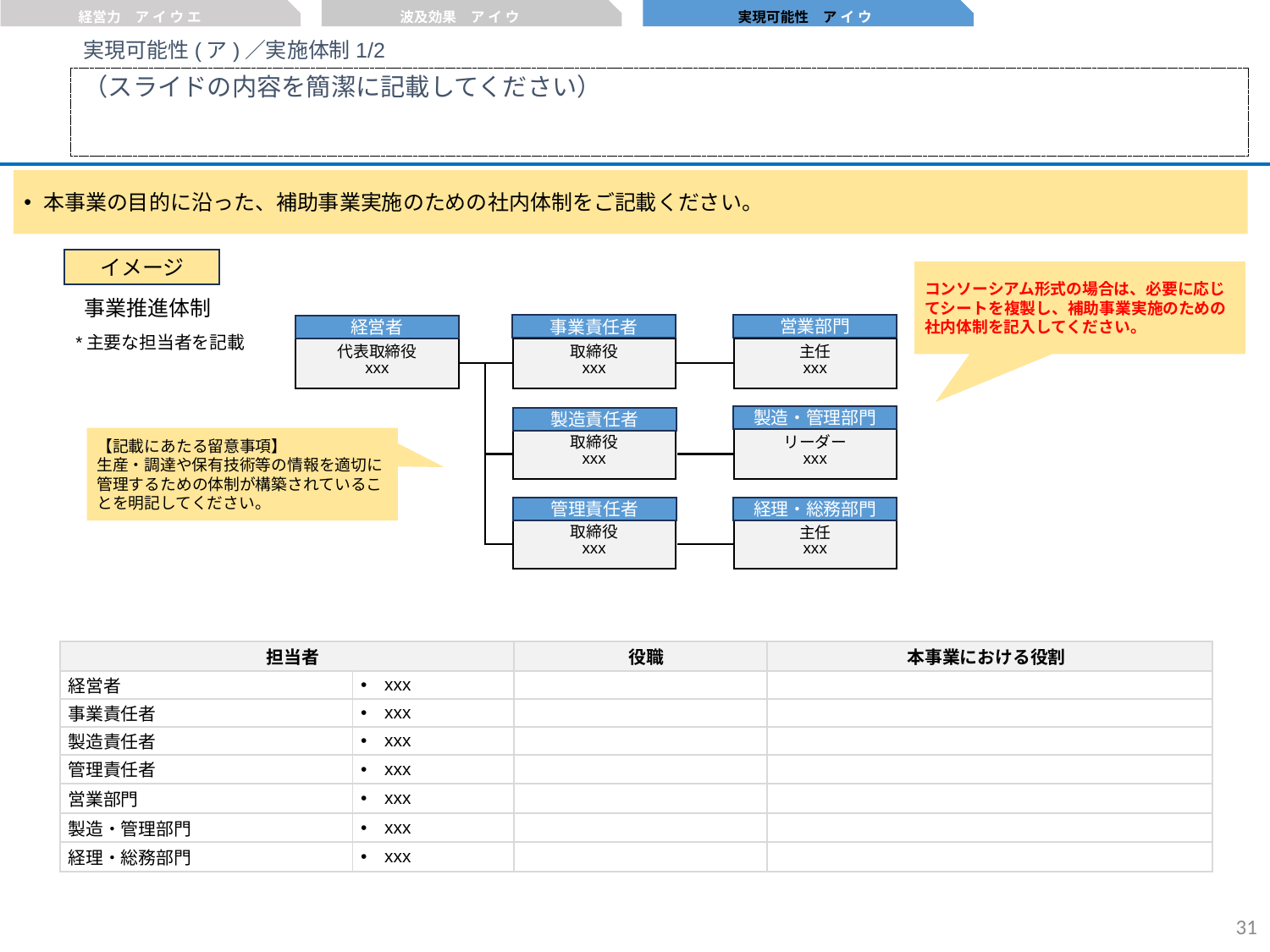

経営力　ア イ ウ エ
波及効果　ア イ ウ
実現可能性　ア イ ウ
実現可能性(ア)／実施体制1/2
（スライドの内容を簡潔に記載してください）
本事業の目的に沿った、補助事業実施のための社内体制をご記載ください。
イメージ
コンソーシアム形式の場合は、必要に応じてシートを複製し、補助事業実施のための社内体制を記入してください。
事業推進体制
営業部門
事業責任者
経営者
*主要な担当者を記載

代表取締役
xxx
取締役
xxx
主任
xxx

製造・管理部門
製造責任者
【記載にあたる留意事項】
生産・調達や保有技術等の情報を適切に管理するための体制が構築されていることを明記してください。
取締役
xxx
リーダー
xxx

管理責任者
経理・総務部門
取締役
xxx
主任
xxx

| 担当者 | 担当者 | 役職 | 本事業における役割 |
| --- | --- | --- | --- |
| 経営者 | xxx |  |  |
| 事業責任者 | xxx |  |  |
| 製造責任者 | xxx |  |  |
| 管理責任者 | xxx |  |  |
| 営業部門 | xxx |  |  |
| 製造・管理部門 | xxx |  |  |
| 経理・総務部門 | xxx |  |  |
31